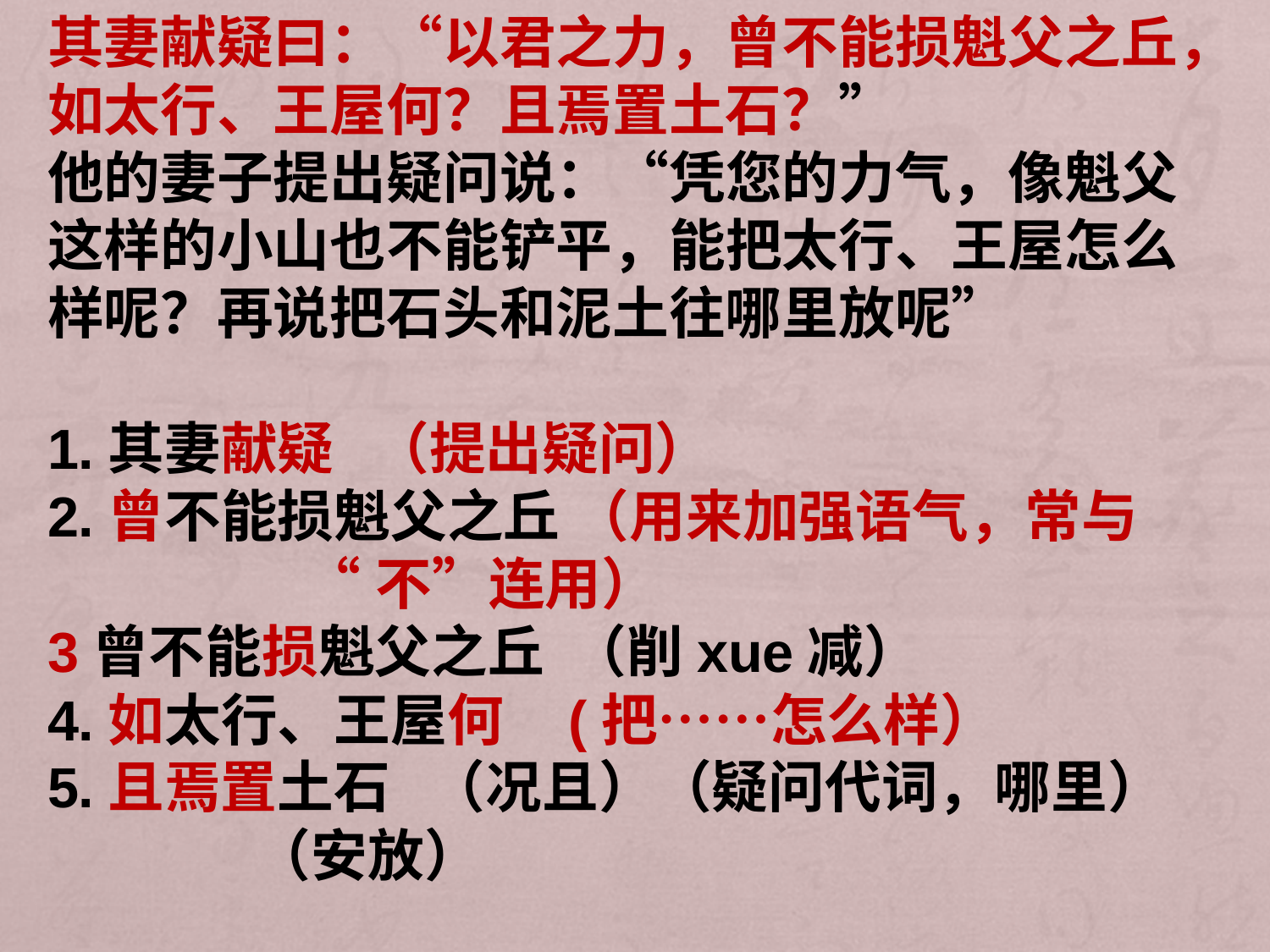

其妻献疑曰：“以君之力，曾不能损魁父之丘，如太行、王屋何？且焉置土石？”
他的妻子提出疑问说：“凭您的力气，像魁父这样的小山也不能铲平，能把太行、王屋怎么样呢？再说把石头和泥土往哪里放呢”

1.其妻献疑   （提出疑问）
2.曾不能损魁父之丘 （用来加强语气，常与
                    “不”连用）
3曾不能损魁父之丘  （削xue减）
4.如太行、王屋何    (把……怎么样）
5.且焉置土石   （况且）（疑问代词，哪里）
               （安放）